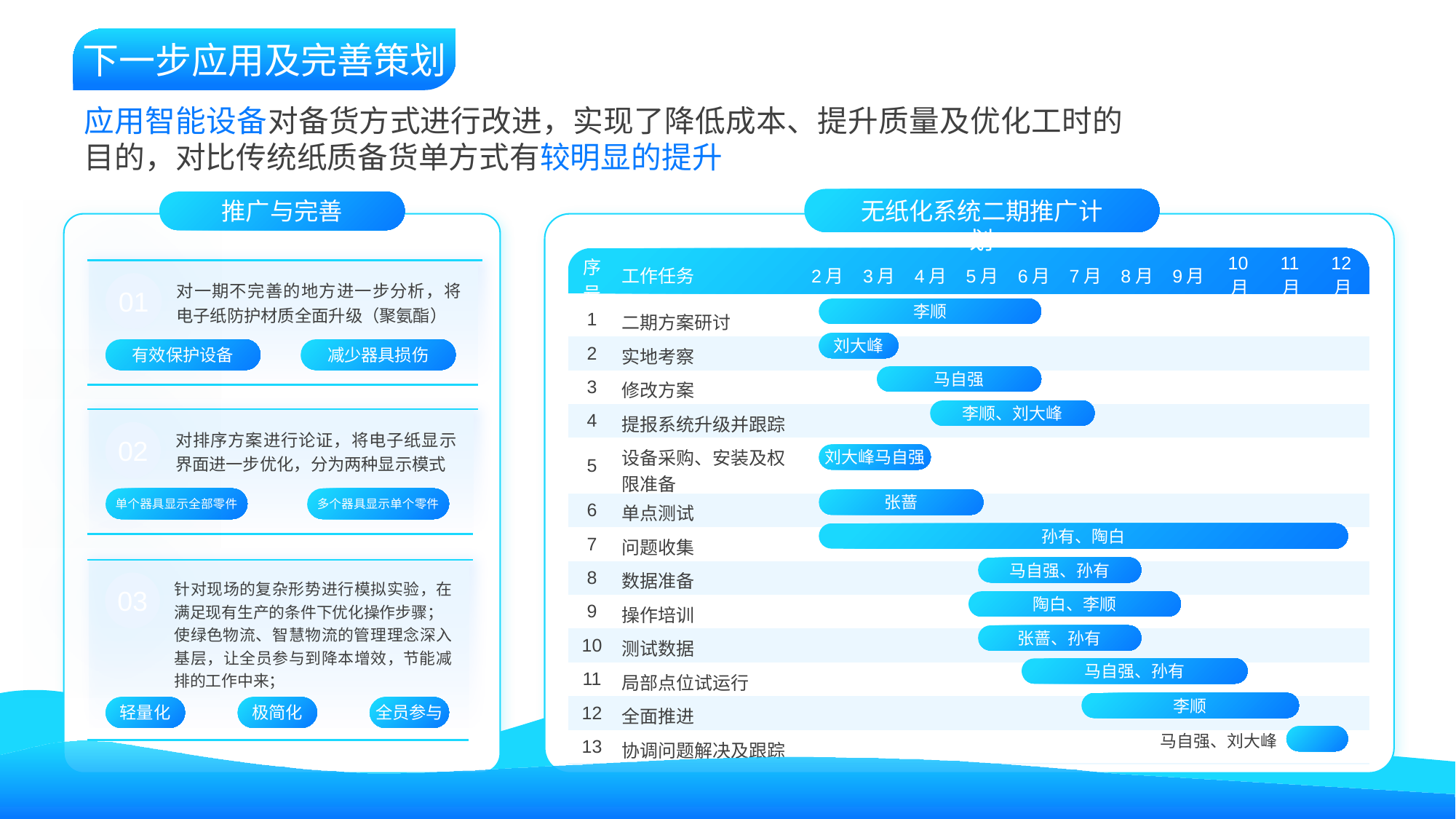

下一步应用及完善策划
应用智能设备对备货方式进行改进，实现了降低成本、提升质量及优化工时的目的，对比传统纸质备货单方式有较明显的提升

无纸化系统二期推广计划

推广与完善

| 序号 | 工作任务 | 2月 | 3月 | 4月 | 5月 | 6月 | 7月 | 8月 | 9月 | 10月 | 11月 | 12月 |
| --- | --- | --- | --- | --- | --- | --- | --- | --- | --- | --- | --- | --- |
| 1 | 二期方案研讨 |  |  |  |  |  |  |  |  |  |  |  |
| 2 | 实地考察 |  |  |  |  |  |  |  |  |  |  |  |
| 3 | 修改方案 |  |  |  |  |  |  |  |  |  |  |  |
| 4 | 提报系统升级并跟踪 |  |  |  |  |  |  |  |  |  |  |  |
| 5 | 设备采购、安装及权限准备 |  |  |  |  |  |  |  |  |  |  |  |
| 6 | 单点测试 |  |  |  |  |  |  |  |  |  |  |  |
| 7 | 问题收集 |  |  |  |  |  |  |  |  |  |  |  |
| 8 | 数据准备 |  |  |  |  |  |  |  |  |  |  |  |
| 9 | 操作培训 |  |  |  |  |  |  |  |  |  |  |  |
| 10 | 测试数据 |  |  |  |  |  |  |  |  |  |  |  |
| 11 | 局部点位试运行 |  |  |  |  |  |  |  |  |  |  |  |
| 12 | 全面推进 |  |  |  |  |  |  |  |  |  |  |  |
| 13 | 协调问题解决及跟踪 |  |  |  |  |  |  |  |  |  |  |  |

01
对一期不完善的地方进一步分析，将电子纸防护材质全面升级（聚氨酯）

有效保护设备

减少器具损伤

李顺

刘大峰

马自强

李顺、刘大峰

02
对排序方案进行论证，将电子纸显示界面进一步优化，分为两种显示模式

刘大峰马自强

单个器具显示全部零件

张蔷
多个器具显示单个零件

孙有、陶白

马自强、孙有

03
针对现场的复杂形势进行模拟实验，在满足现有生产的条件下优化操作步骤；
使绿色物流、智慧物流的管理理念深入基层，让全员参与到降本增效，节能减排的工作中来；

陶白、李顺

张蔷、孙有

马自强、孙有

李顺

轻量化

极简化

全员参与

马自强、刘大峰